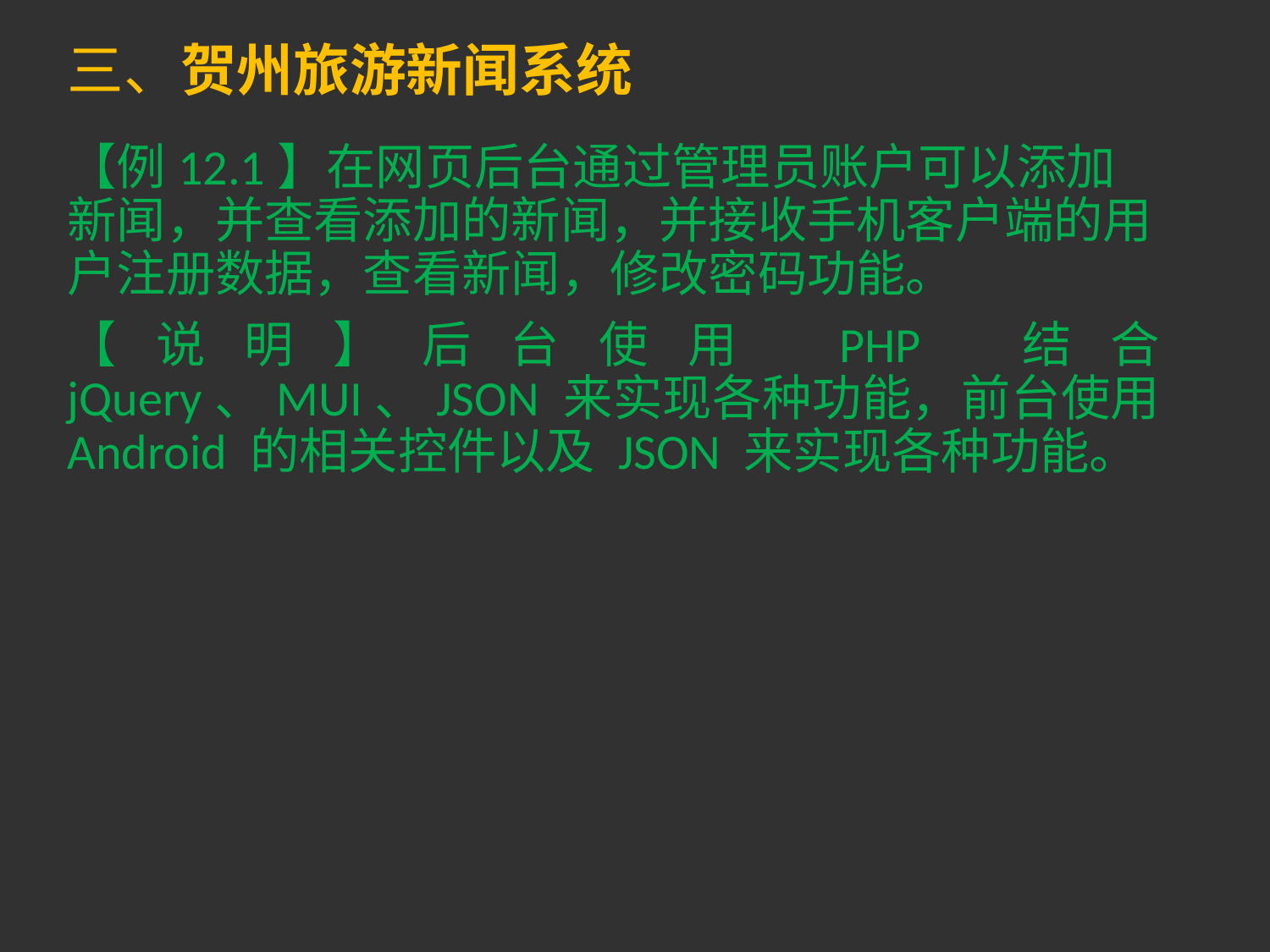

# 三、贺州旅游新闻系统
【例12.1】在网页后台通过管理员账户可以添加新闻，并查看添加的新闻，并接收手机客户端的用户注册数据，查看新闻，修改密码功能。
【说明】后台使用 PHP 结合 jQuery、MUI、JSON 来实现各种功能，前台使用 Android 的相关控件以及 JSON 来实现各种功能。